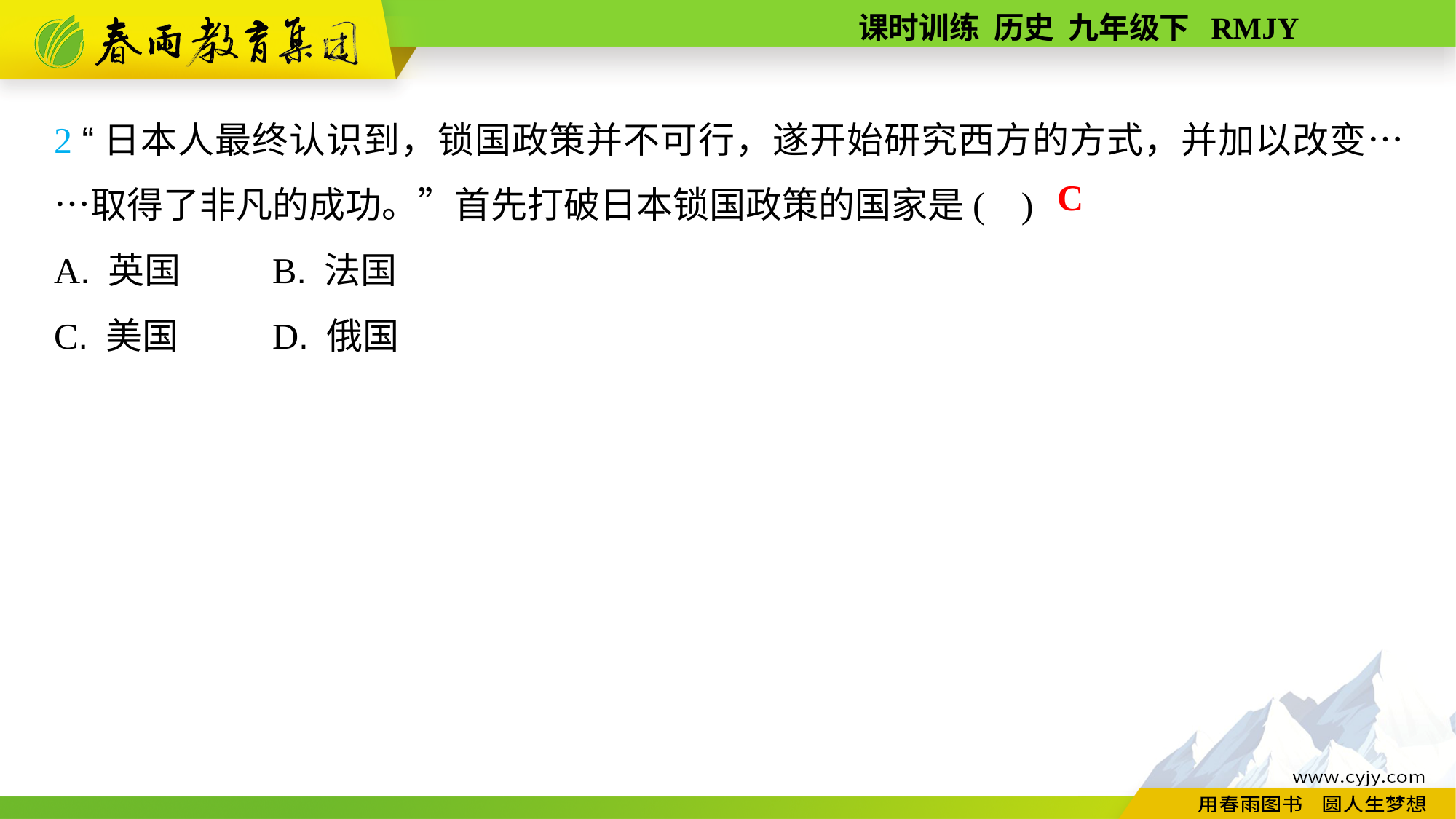

2 “日本人最终认识到，锁国政策并不可行，遂开始研究西方的方式，并加以改变……取得了非凡的成功。”首先打破日本锁国政策的国家是(    )
A. 英国	B. 法国
C. 美国	D. 俄国
C